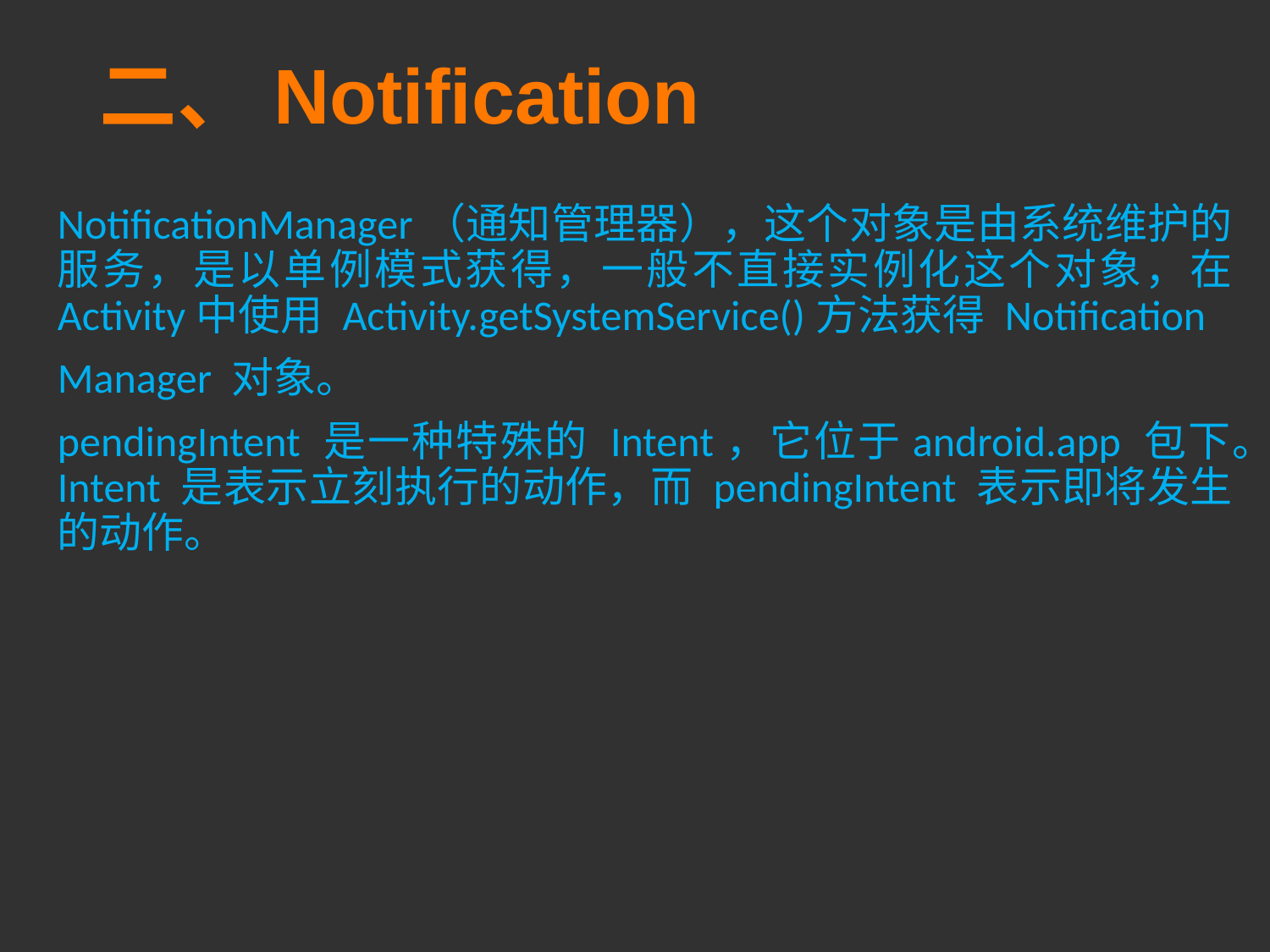

# 二、Notification
NotificationManager（通知管理器），这个对象是由系统维护的服务，是以单例模式获得，一般不直接实例化这个对象，在 Activity中使用 Activity.getSystemService()方法获得 Notification
Manager 对象。
pendingIntent 是一种特殊的 Intent，它位于android.app 包下。Intent 是表示立刻执行的动作，而 pendingIntent 表示即将发生的动作。